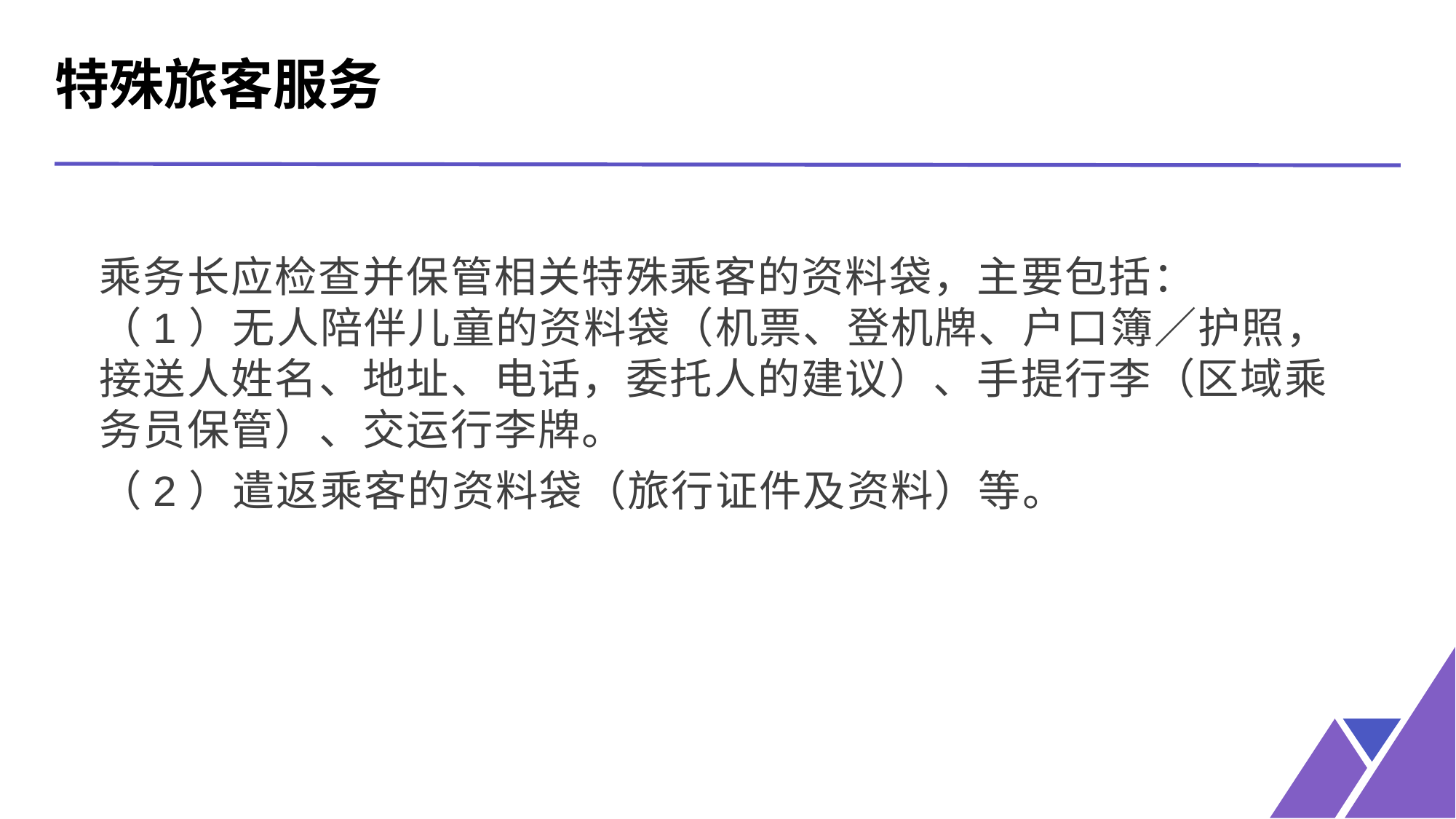

特殊旅客服务
乘务长应检查并保管相关特殊乘客的资料袋，主要包括：
（1）无人陪伴儿童的资料袋（机票、登机牌、户口簿／护照，接送人姓名、地址、电话，委托人的建议）、手提行李（区域乘务员保管）、交运行李牌。
（2）遣返乘客的资料袋（旅行证件及资料）等。